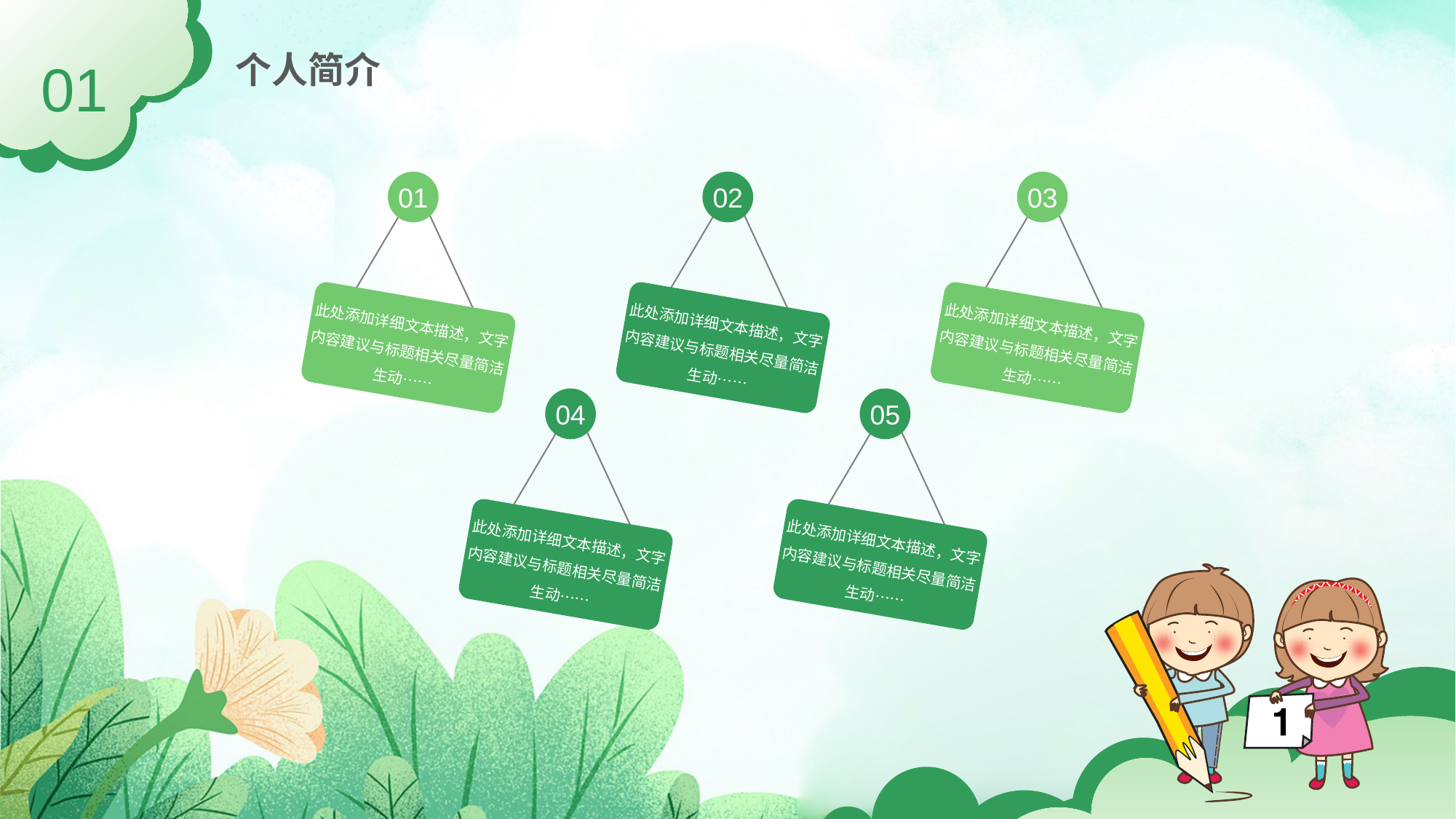

个人简介
01
01
02
03

此处添加详细文本描述，文字内容建议与标题相关尽量简洁生动……
此处添加详细文本描述，文字内容建议与标题相关尽量简洁生动……
此处添加详细文本描述，文字内容建议与标题相关尽量简洁生动……
04
05

此处添加详细文本描述，文字内容建议与标题相关尽量简洁生动……
此处添加详细文本描述，文字内容建议与标题相关尽量简洁生动……